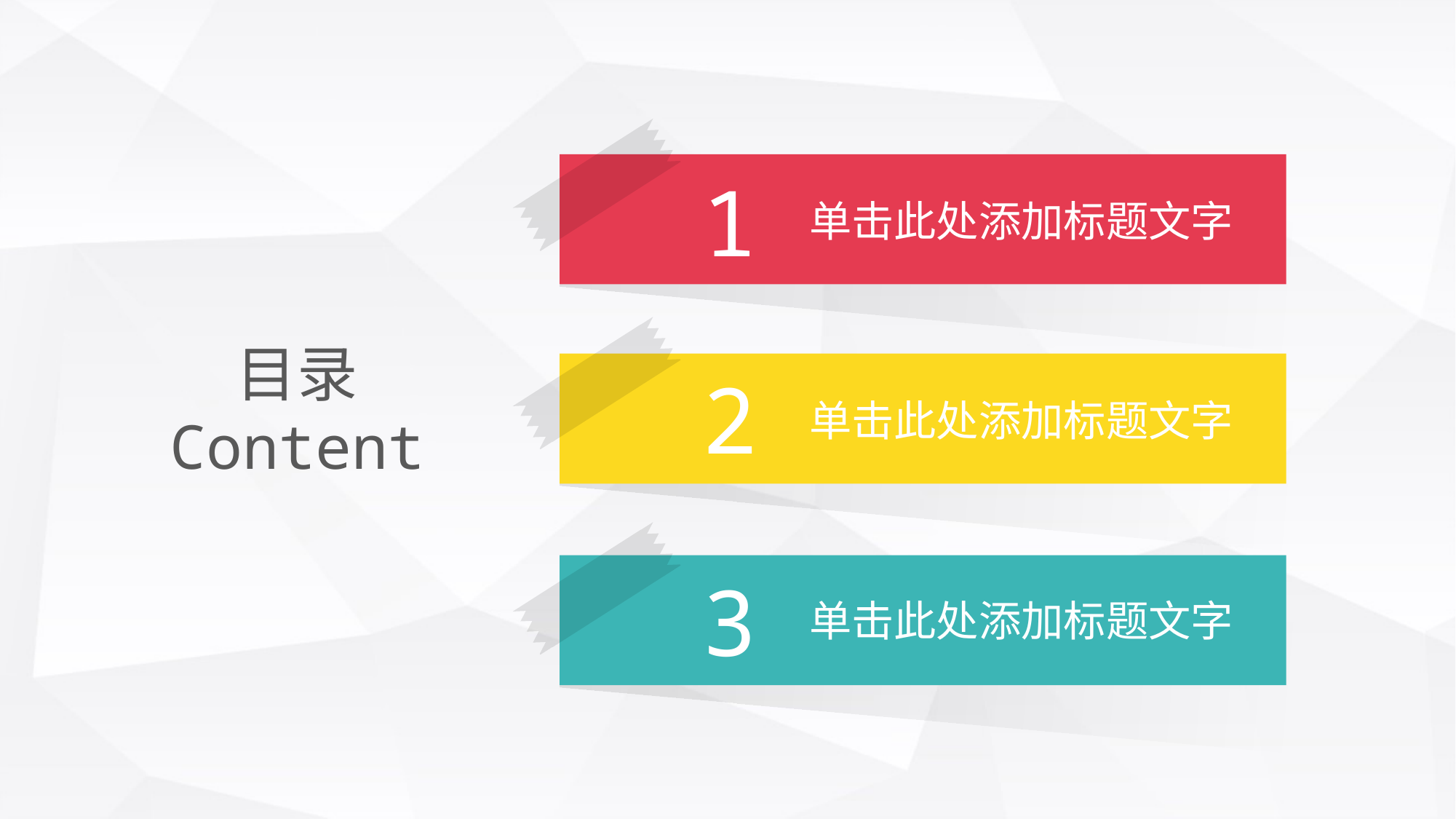

1
单击此处添加标题文字

目录
Content

2

单击此处添加标题文字

3

单击此处添加标题文字